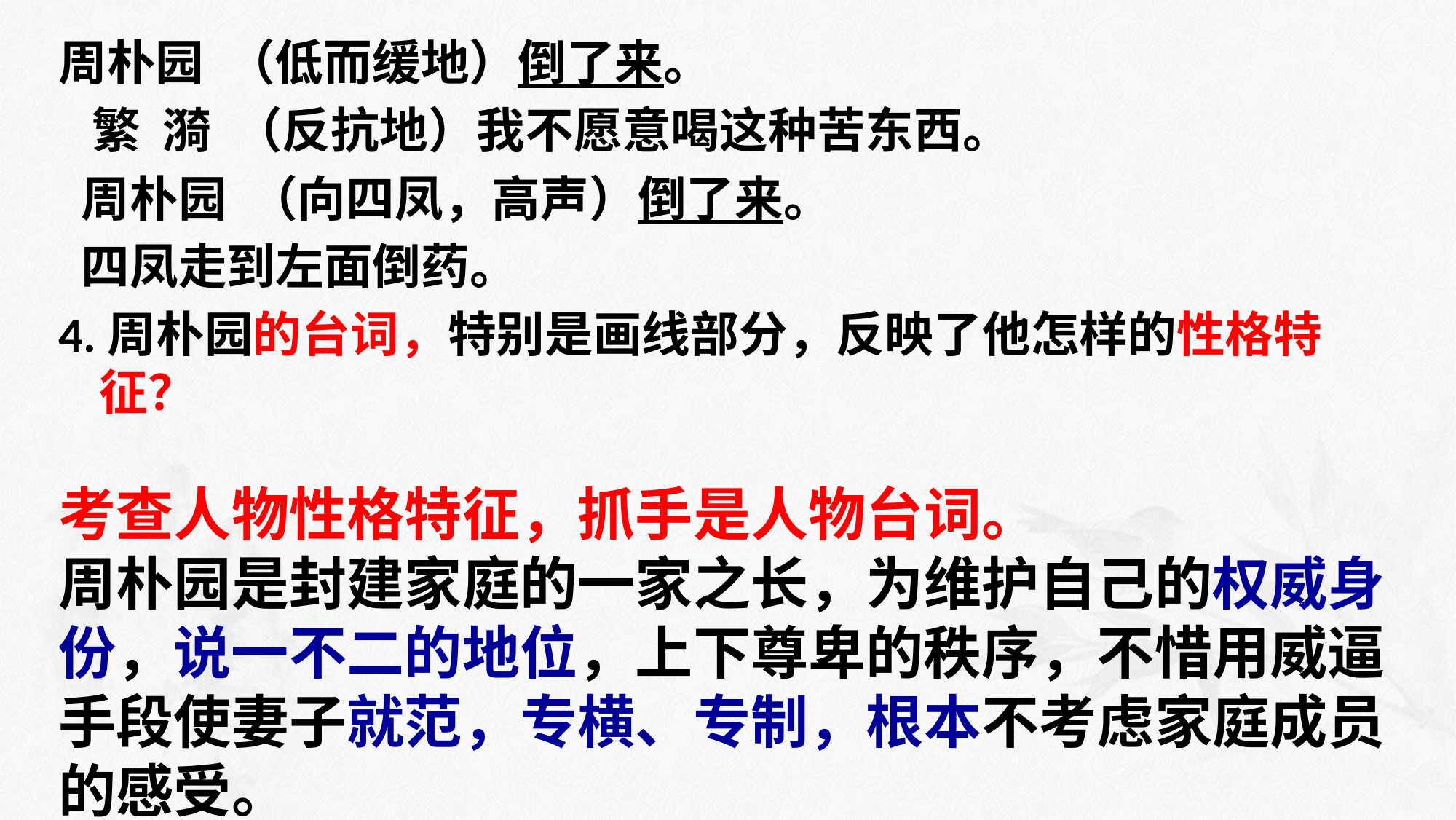

周朴园  （低而缓地）倒了来。
  繁  漪  （反抗地）我不愿意喝这种苦东西。
 周朴园  （向四凤，高声）倒了来。
 四凤走到左面倒药。
4.周朴园的台词，特别是画线部分，反映了他怎样的性格特征？

#
考查人物性格特征，抓手是人物台词。
周朴园是封建家庭的一家之长，为维护自己的权威身份，说一不二的地位，上下尊卑的秩序，不惜用威逼手段使妻子就范，专横、专制，根本不考虑家庭成员的感受。